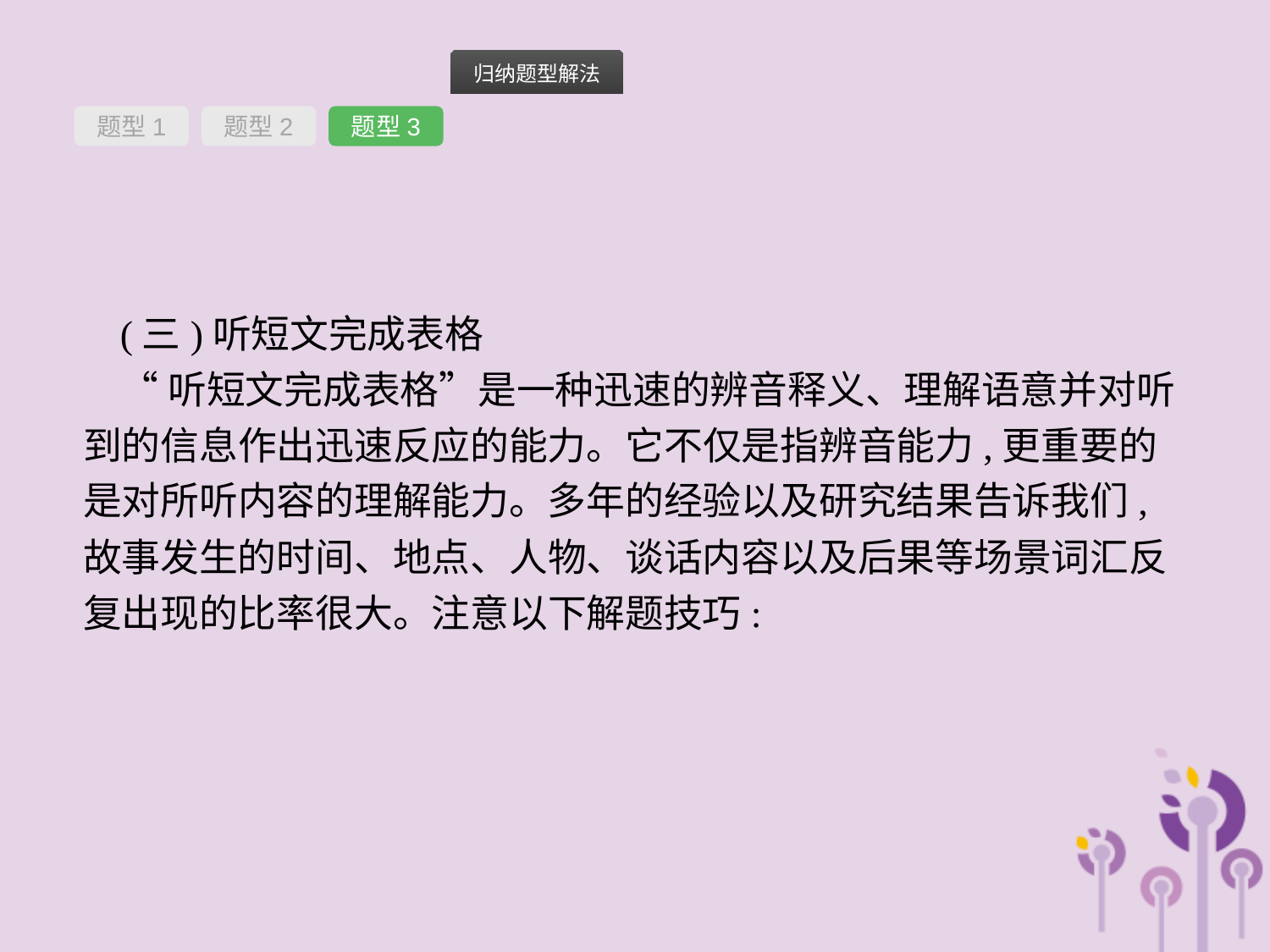

题型1
题型2
题型3
(三)听短文完成表格
“听短文完成表格”是一种迅速的辨音释义、理解语意并对听到的信息作出迅速反应的能力。它不仅是指辨音能力,更重要的是对所听内容的理解能力。多年的经验以及研究结果告诉我们,故事发生的时间、地点、人物、谈话内容以及后果等场景词汇反复出现的比率很大。注意以下解题技巧: